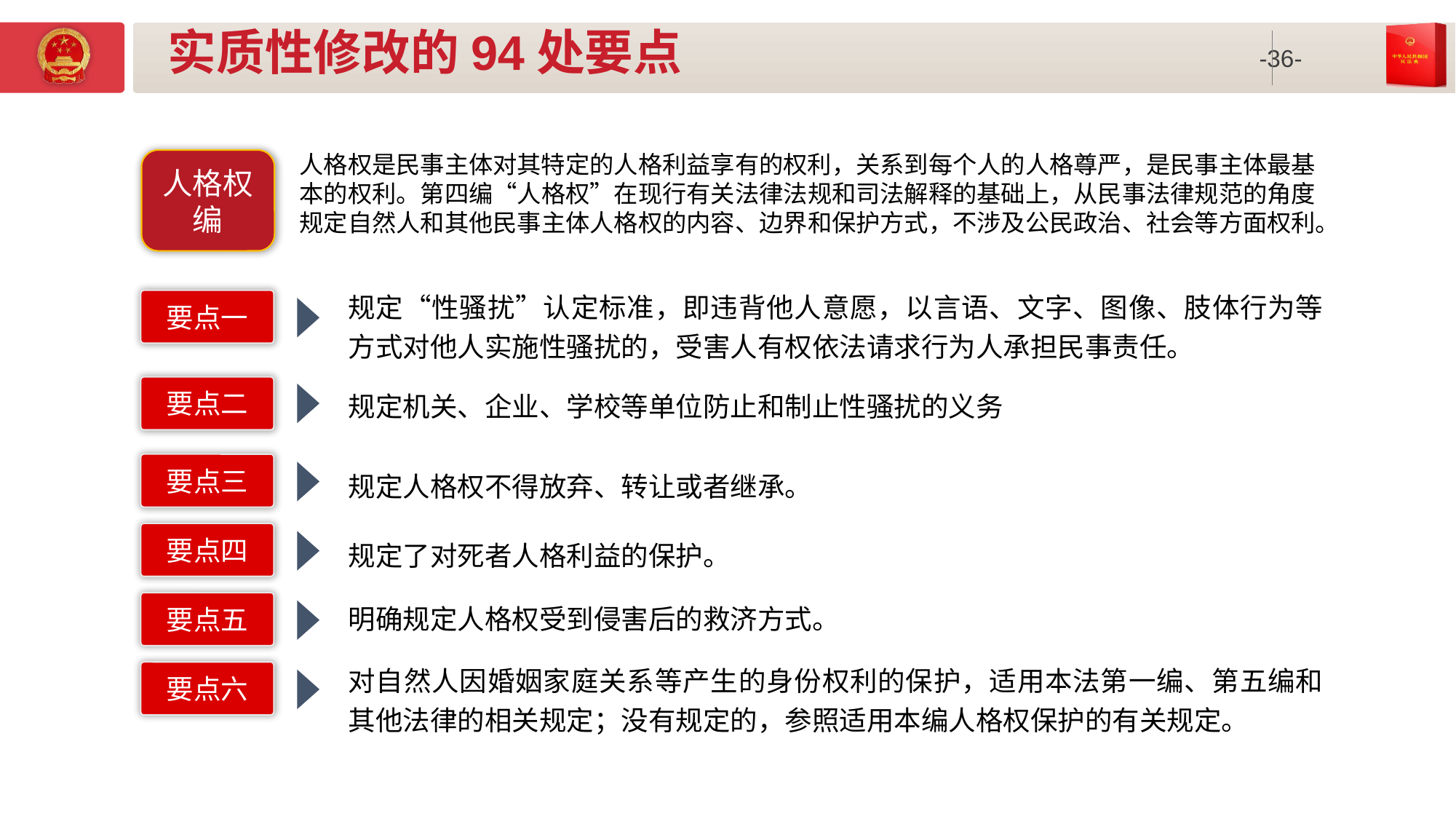

# 实质性修改的94处要点
人格权是民事主体对其特定的人格利益享有的权利，关系到每个人的人格尊严，是民事主体最基本的权利。第四编“人格权”在现行有关法律法规和司法解释的基础上，从民事法律规范的角度规定自然人和其他民事主体人格权的内容、边界和保护方式，不涉及公民政治、社会等方面权利。
人格权编
规定“性骚扰”认定标准，即违背他人意愿，以言语、文字、图像、肢体行为等方式对他人实施性骚扰的，受害人有权依法请求行为人承担民事责任。
要点一

要点二
规定机关、企业、学校等单位防止和制止性骚扰的义务

要点三
规定人格权不得放弃、转让或者继承。

要点四
规定了对死者人格利益的保护。

明确规定人格权受到侵害后的救济方式。
要点五

对自然人因婚姻家庭关系等产生的身份权利的保护，适用本法第一编、第五编和其他法律的相关规定；没有规定的，参照适用本编人格权保护的有关规定。
要点六